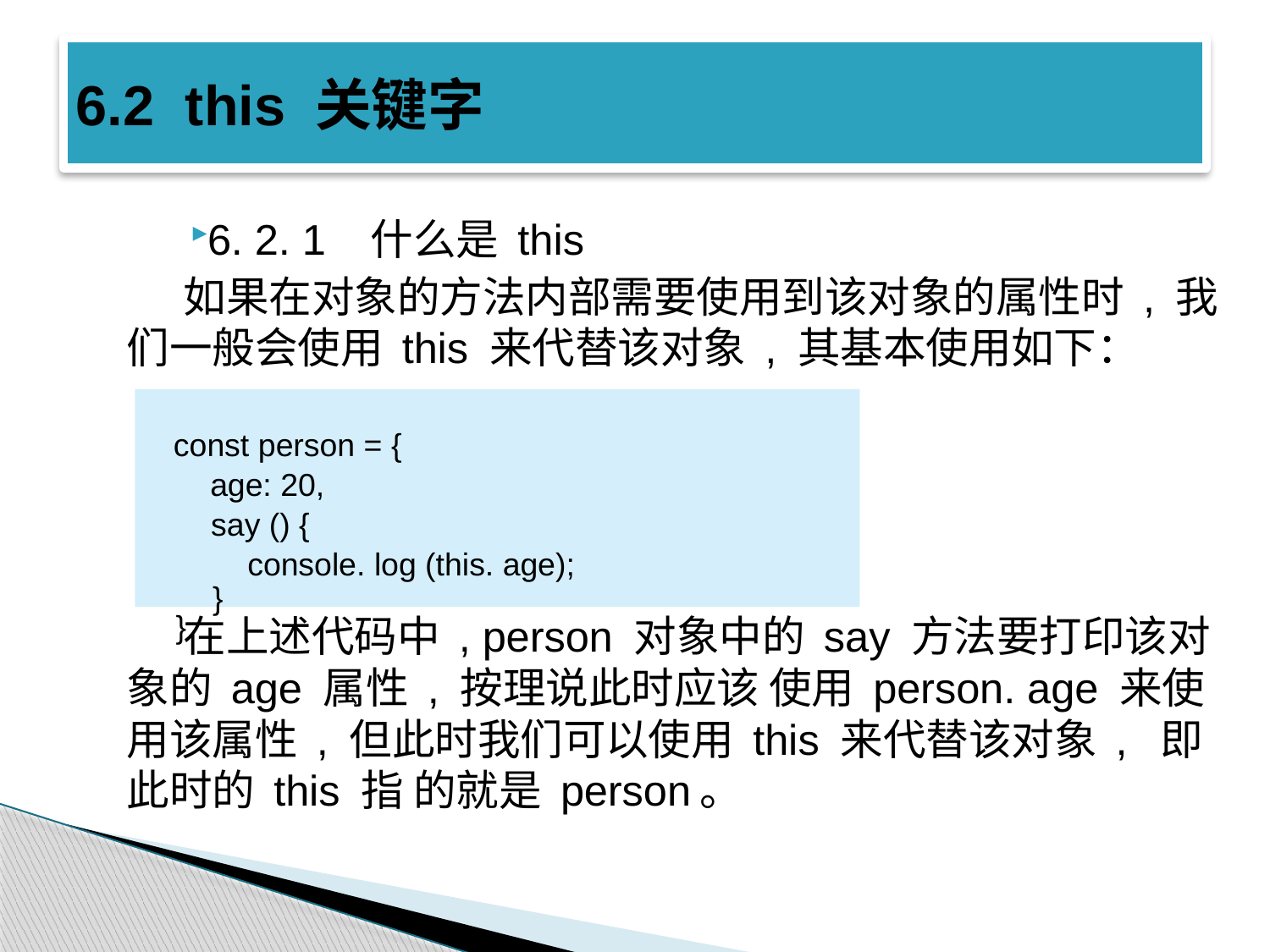

# 6.2  this 关键字
6. 2. 1   什么是 this
     如果在对象的方法内部需要使用到该对象的属性时 , 我们一般会使用 this 来代替该对象 , 其基本使用如下：

     在上述代码中 , person 对象中的 say 方法要打印该对象的 age 属性 , 按理说此时应该 使用 person. age 来使用该属性 , 但此时我们可以使用 this 来代替该对象 ,  即此时的 this 指 的就是 person。

const person = {

age: 20,

say () {

console. log (this. age);

}
}